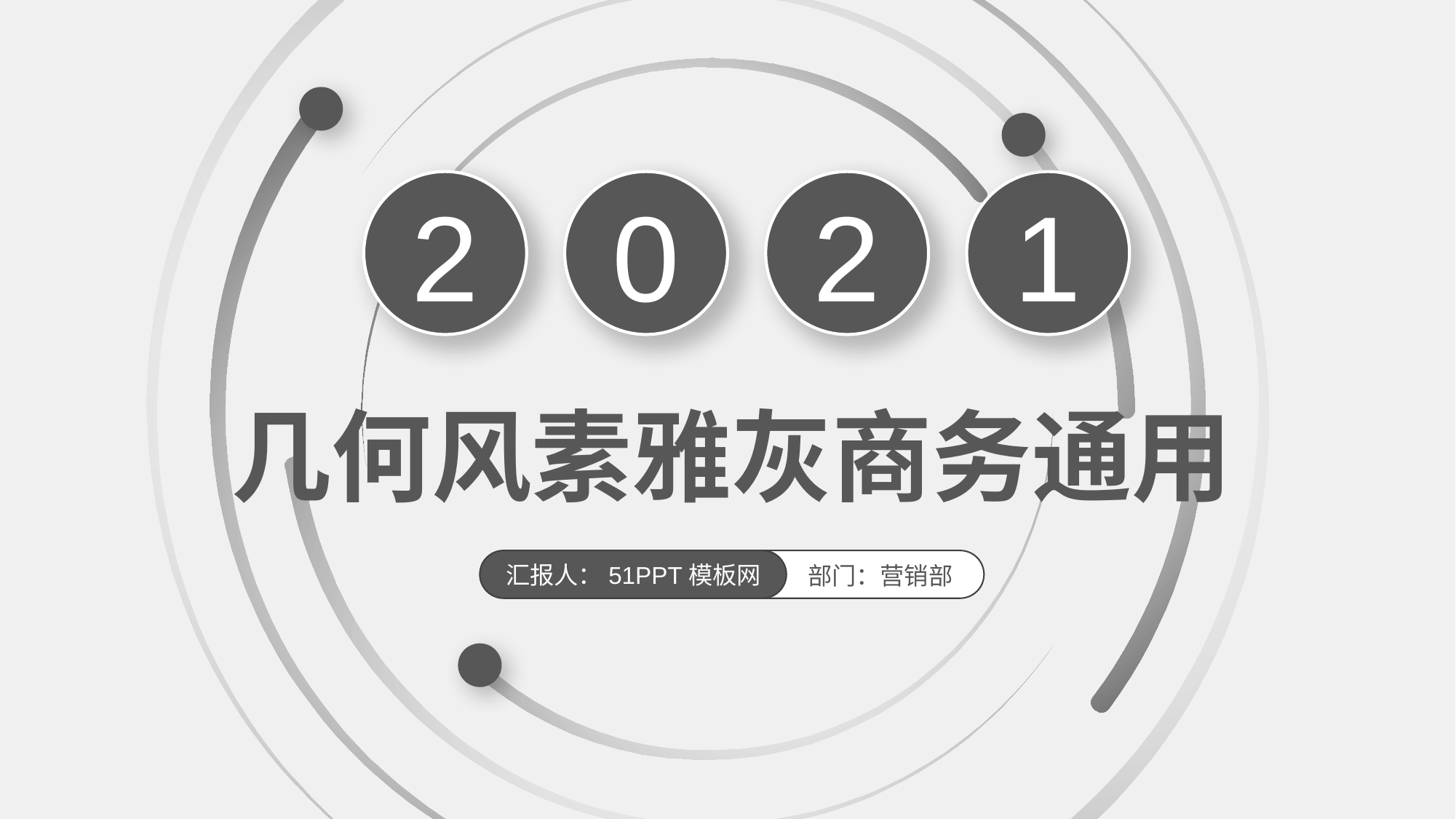

2
0
2
1
几何风素雅灰商务通用

汇报人：51PPT模板网
部门：营销部